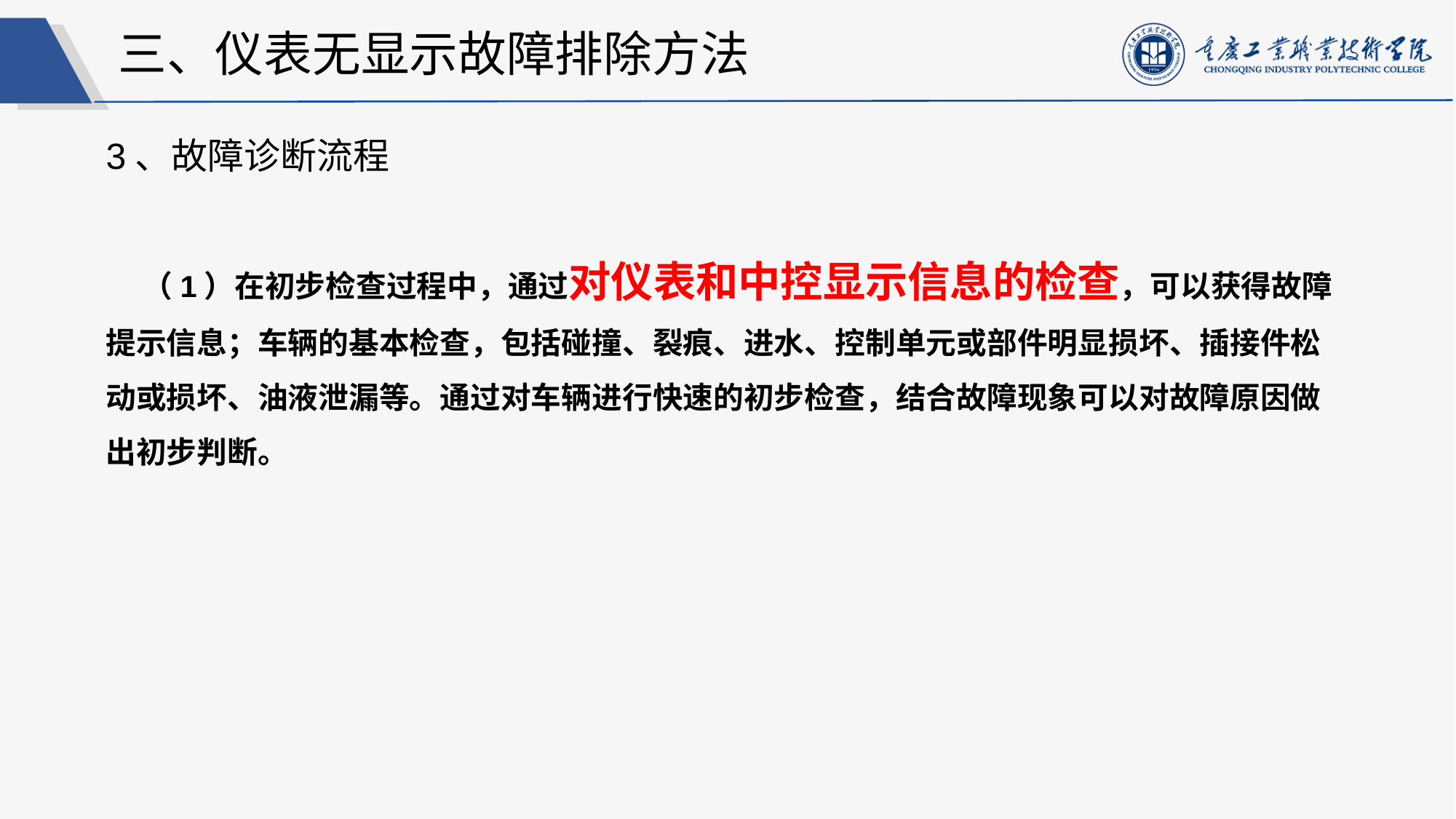

三、仪表无显示故障排除方法
3、故障诊断流程
（1）在初步检查过程中，通过对仪表和中控显示信息的检查，可以获得故障提示信息；车辆的基本检查，包括碰撞、裂痕、进水、控制单元或部件明显损坏、插接件松动或损坏、油液泄漏等。通过对车辆进行快速的初步检查，结合故障现象可以对故障原因做出初步判断。